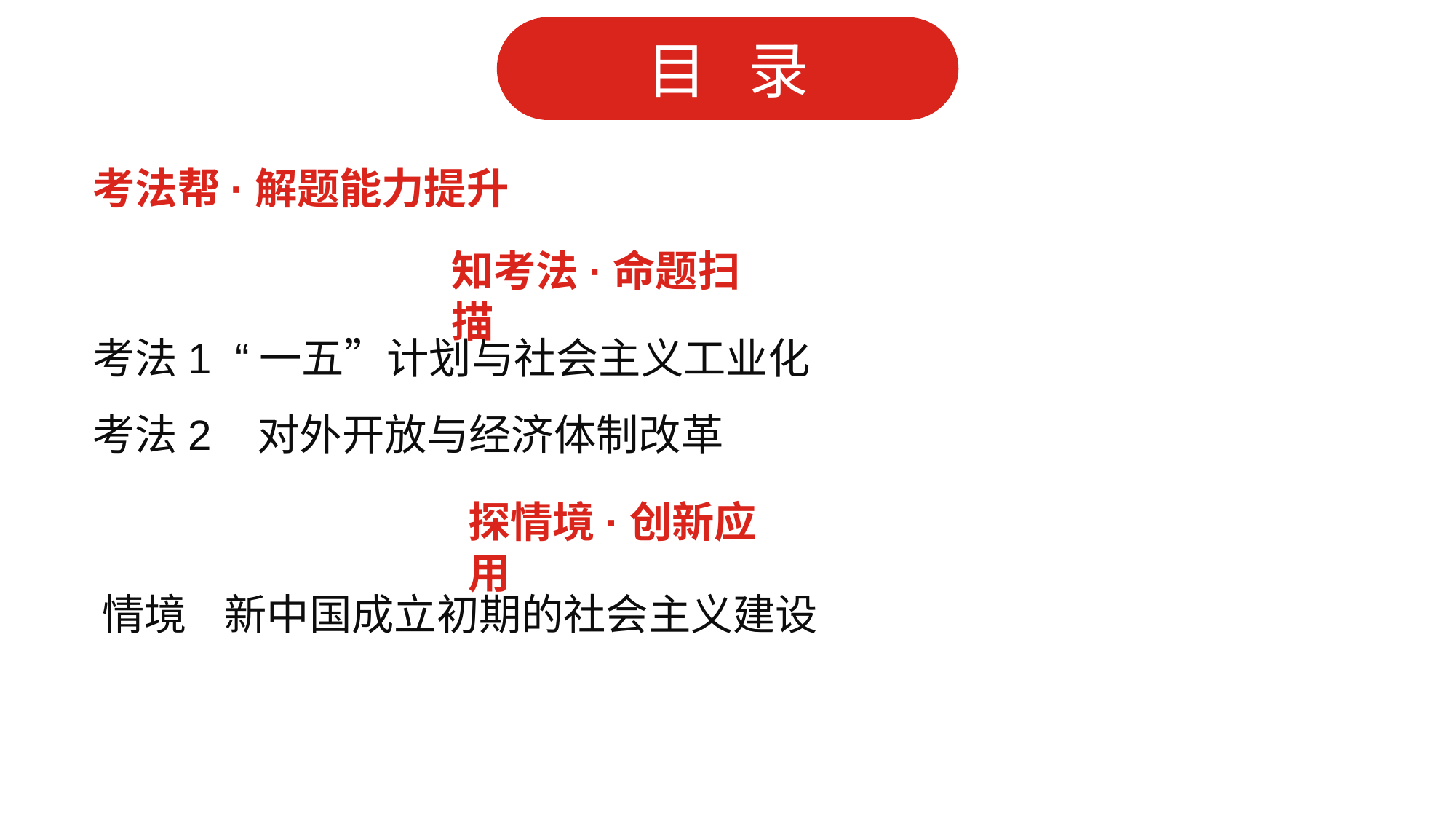

考法帮·解题能力提升
知考法·命题扫描
考法1  “一五”计划与社会主义工业化
考法2   对外开放与经济体制改革
探情境·创新应用
情境    新中国成立初期的社会主义建设